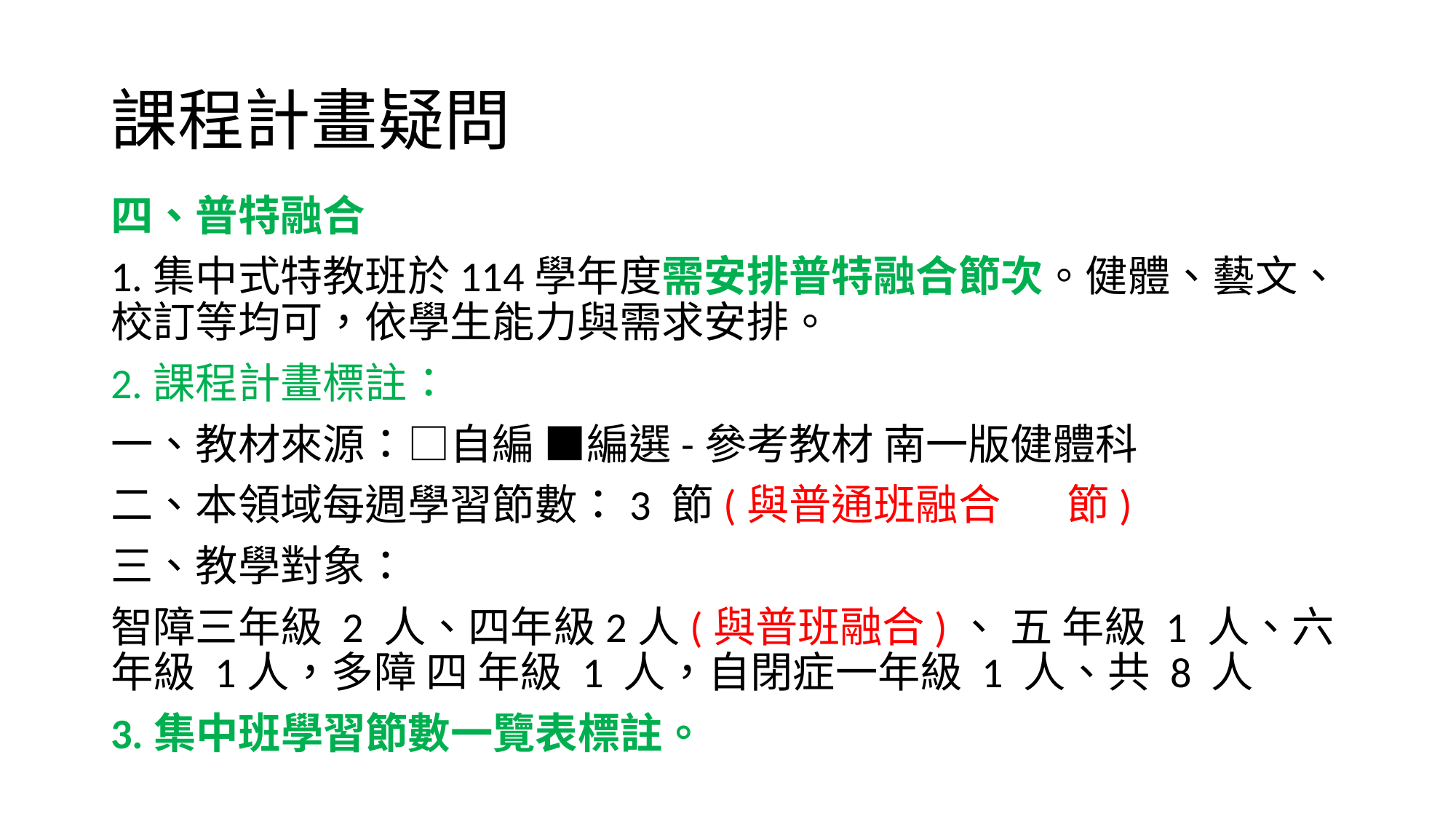

# 課程計畫疑問
四、普特融合
1.集中式特教班於114學年度需安排普特融合節次。健體、藝文、校訂等均可，依學生能力與需求安排。
2.課程計畫標註：
一、教材來源：□自編 ■編選-參考教材 南一版健體科
二、本領域每週學習節數：3 節(與普通班融合       節)
三、教學對象：
智障三年級 2 人、四年級2人(與普班融合)、 五 年級 1 人、六 年級 1人，多障 四 年級 1 人，自閉症一年級 1 人、共 8 人
3.集中班學習節數一覽表標註。